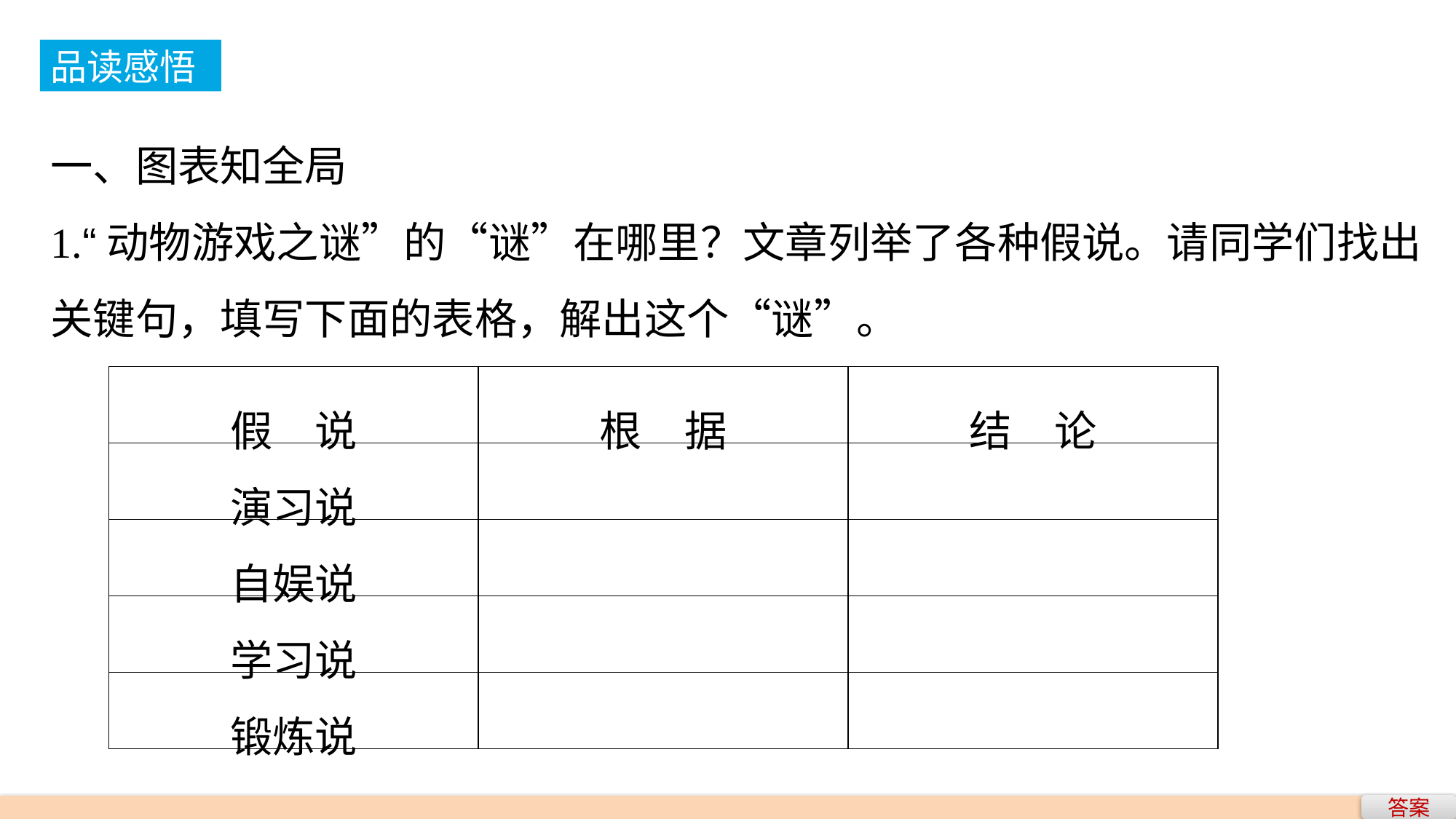

品读感悟
一、图表知全局
1.“动物游戏之谜”的“谜”在哪里？文章列举了各种假说。请同学们找出关键句，填写下面的表格，解出这个“谜”。
| 假　说 | 根　据 | 结　论 |
| --- | --- | --- |
| 演习说 |  |  |
| 自娱说 |  |  |
| 学习说 |  |  |
| 锻炼说 |  |  |
答案